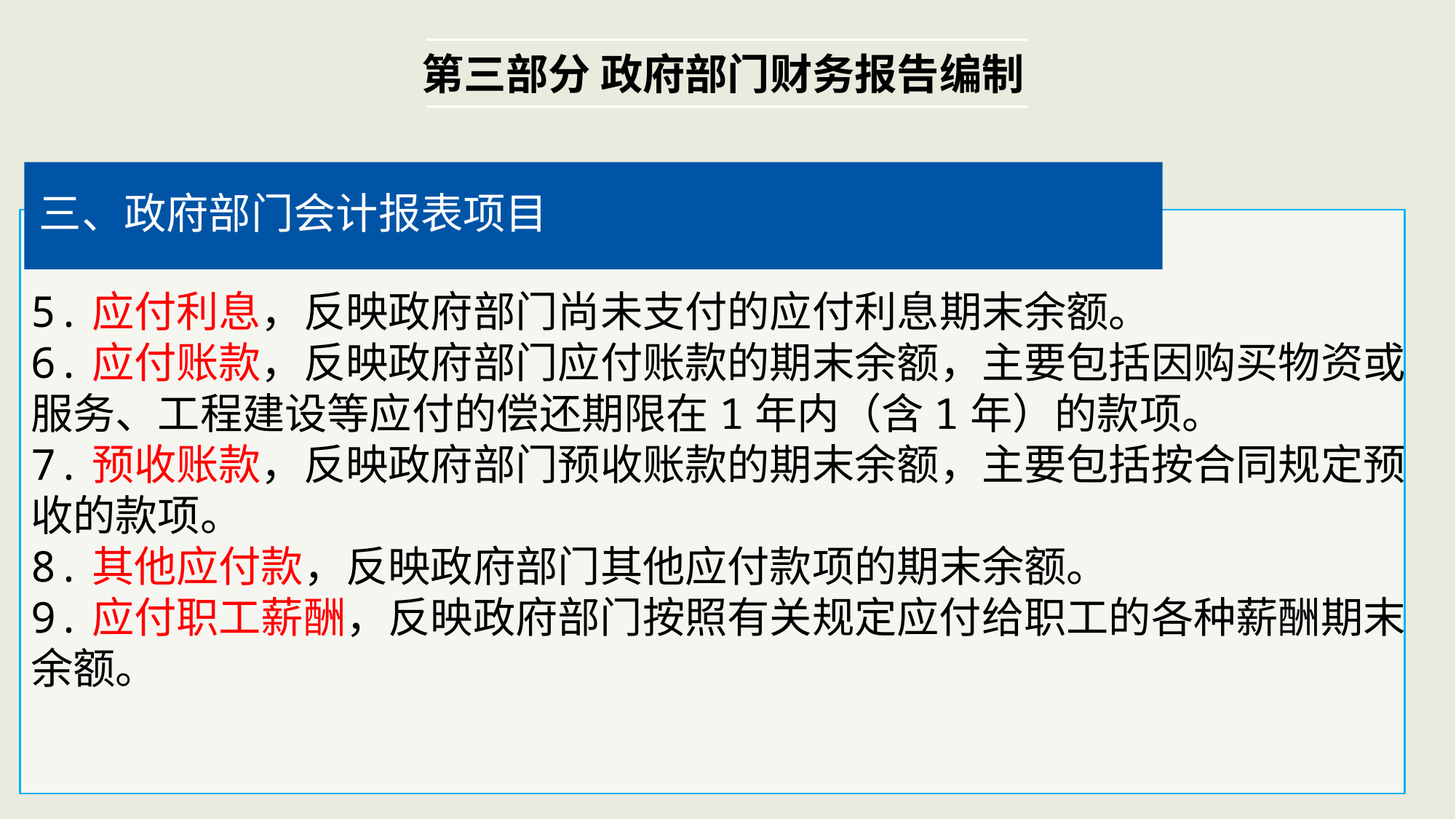

第三部分 政府部门财务报告编制

三、政府部门会计报表项目

5.应付利息，反映政府部门尚未支付的应付利息期末余额。
6.应付账款，反映政府部门应付账款的期末余额，主要包括因购买物资或服务、工程建设等应付的偿还期限在1年内（含1年）的款项。
7.预收账款，反映政府部门预收账款的期末余额，主要包括按合同规定预收的款项。
8.其他应付款，反映政府部门其他应付款项的期末余额。
9.应付职工薪酬，反映政府部门按照有关规定应付给职工的各种薪酬期末余额。
55